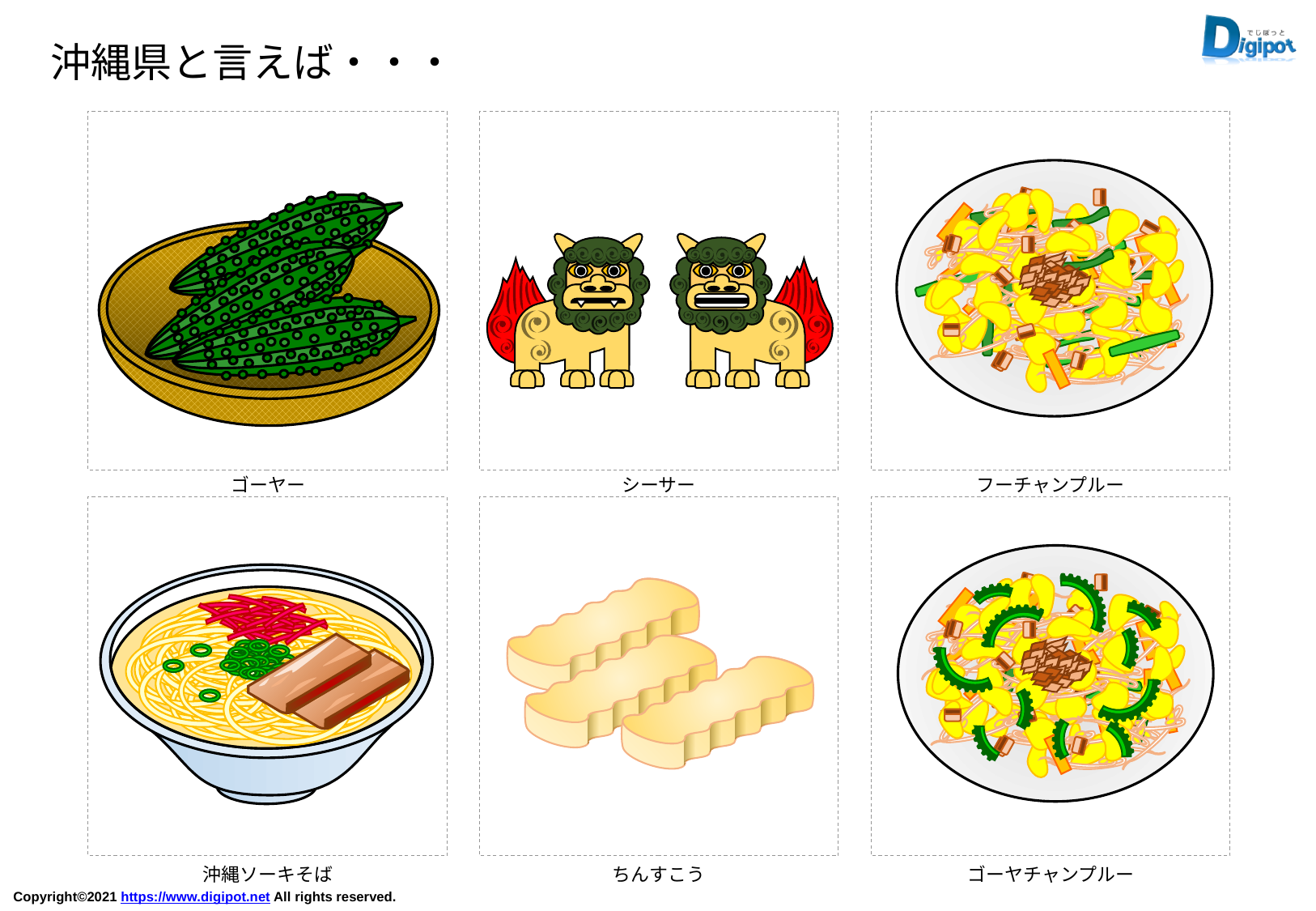

沖縄県と言えば・・・

ゴーヤー
シーサー
フーチャンプルー

沖縄ソーキそば
ちんすこう
ゴーヤチャンプルー